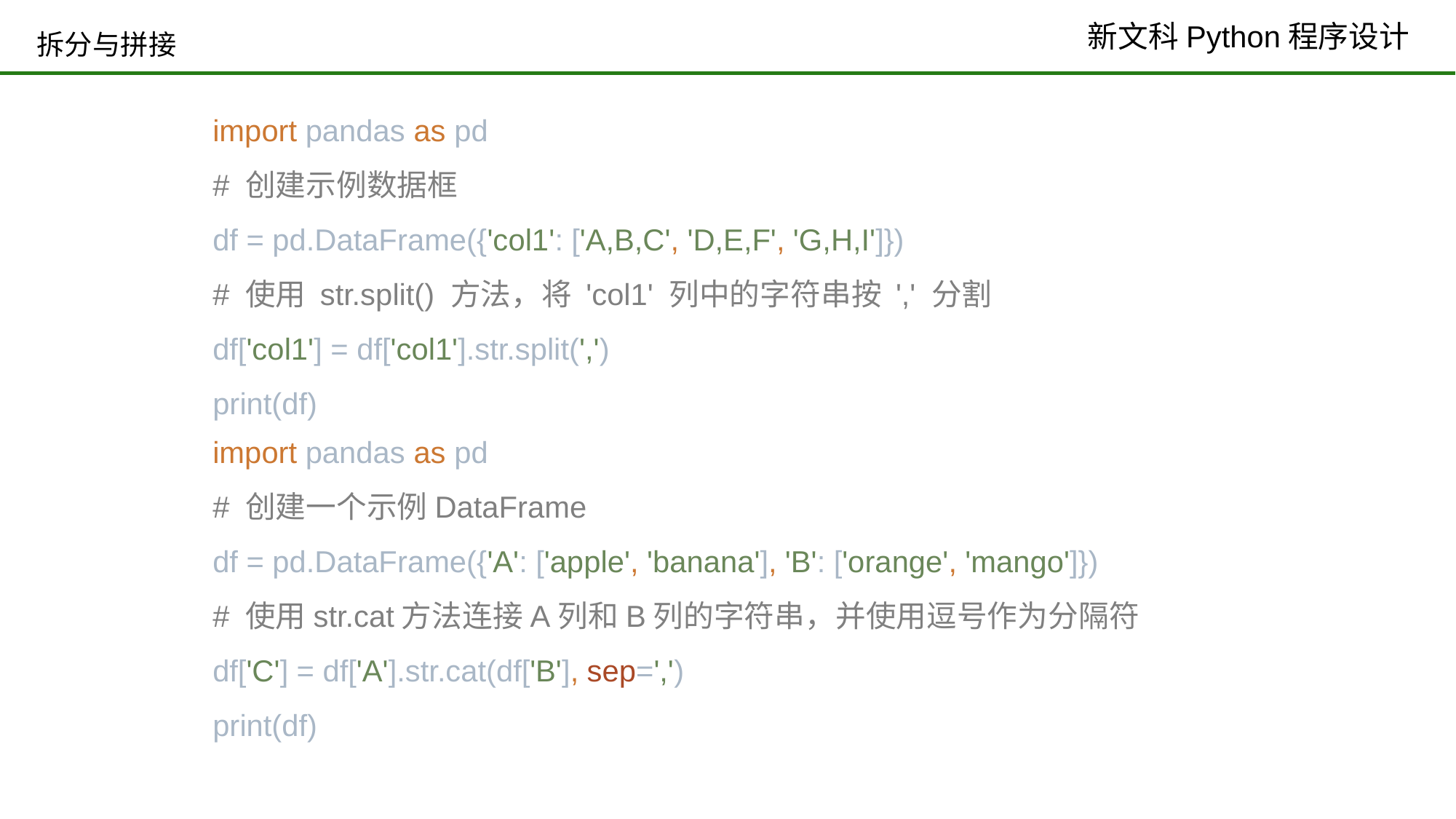

# 拆分与拼接
import pandas as pd
# 创建示例数据框
df = pd.DataFrame({'col1': ['A,B,C', 'D,E,F', 'G,H,I']})
# 使用 str.split() 方法，将 'col1' 列中的字符串按 ',' 分割
df['col1'] = df['col1'].str.split(',')
print(df)
import pandas as pd
# 创建一个示例DataFrame
df = pd.DataFrame({'A': ['apple', 'banana'], 'B': ['orange', 'mango']})
# 使用str.cat方法连接A列和B列的字符串，并使用逗号作为分隔符
df['C'] = df['A'].str.cat(df['B'], sep=',')
print(df)